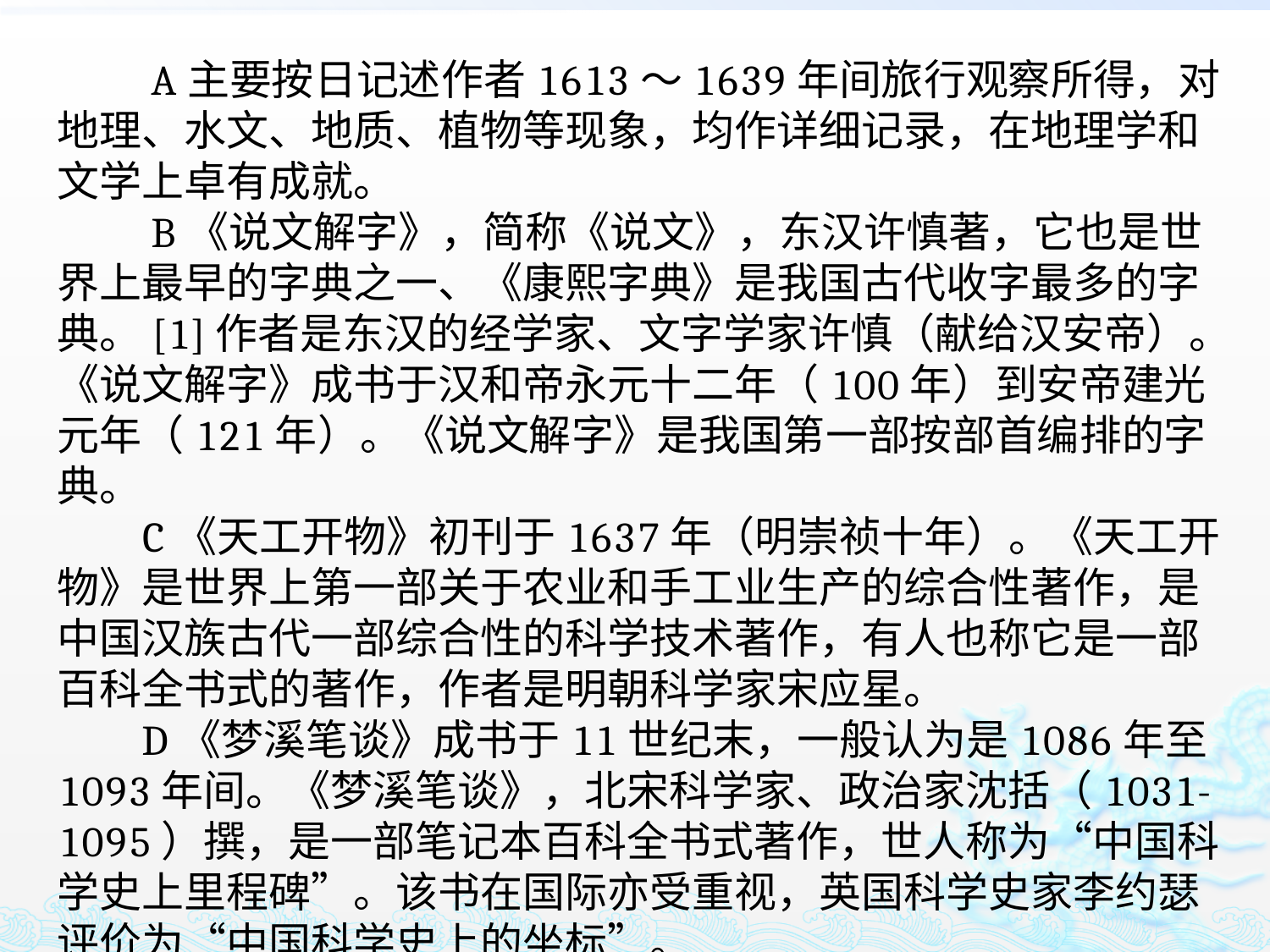

A主要按日记述作者1613～1639年间旅行观察所得，对地理、水文、地质、植物等现象，均作详细记录，在地理学和文学上卓有成就。
          B《说文解字》，简称《说文》，东汉许慎著，它也是世界上最早的字典之一、《康熙字典》是我国古代收字最多的字典。[1]作者是东汉的经学家、文字学家许慎（献给汉安帝）。《说文解字》成书于汉和帝永元十二年（100年）到安帝建光元年（121年）。《说文解字》是我国第一部按部首编排的字典。
         C《天工开物》初刊于1637年（明崇祯十年）。《天工开物》是世界上第一部关于农业和手工业生产的综合性著作，是中国汉族古代一部综合性的科学技术著作，有人也称它是一部百科全书式的著作，作者是明朝科学家宋应星。
         D《梦溪笔谈》成书于11世纪末，一般认为是1086年至1093年间。《梦溪笔谈》，北宋科学家、政治家沈括（1031-1095）撰，是一部笔记本百科全书式著作，世人称为“中国科学史上里程碑”。该书在国际亦受重视，英国科学史家李约瑟评价为“中国科学史上的坐标”。